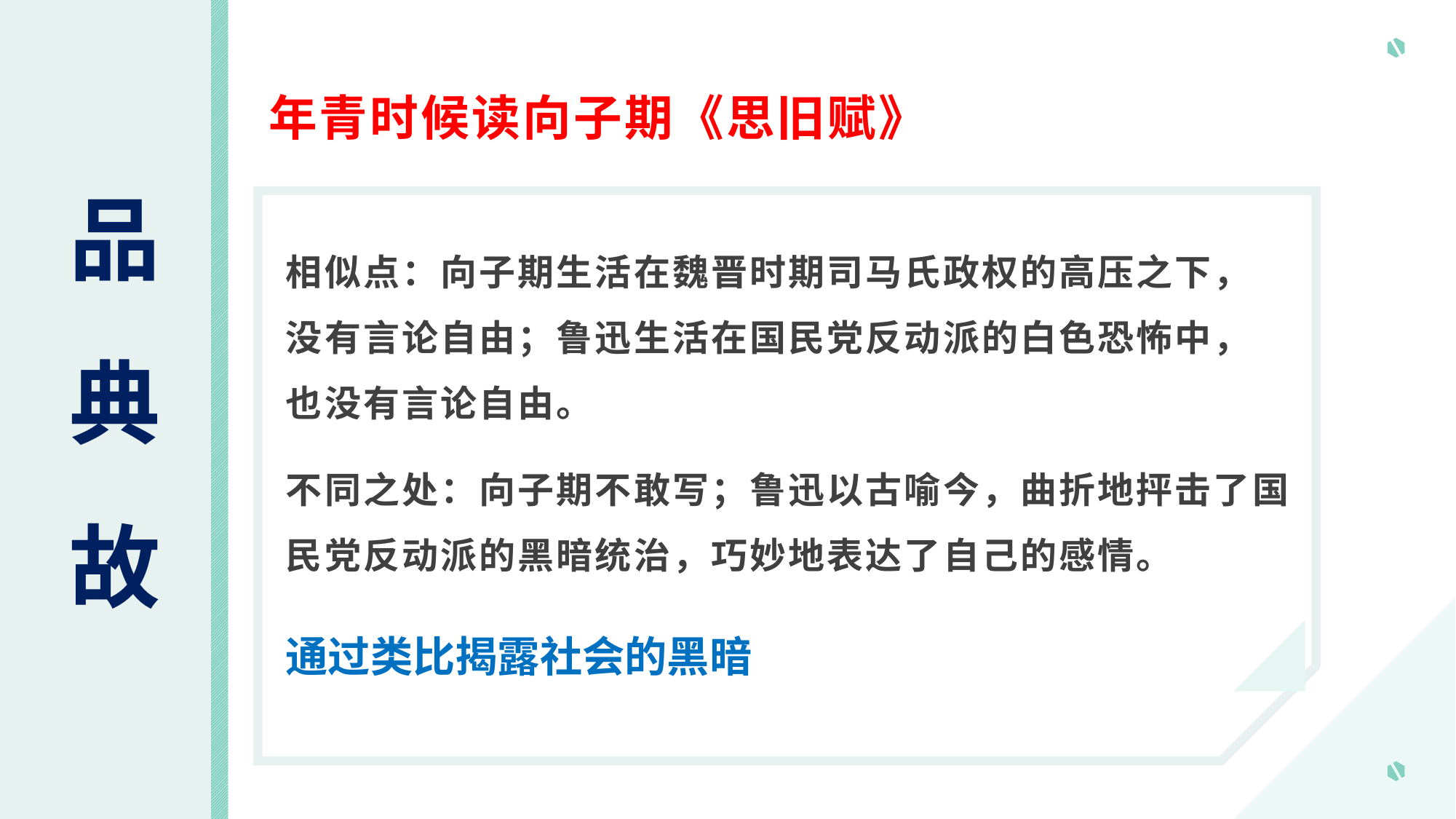

年青时候读向子期《思旧赋》
品典故

相似点：向子期生活在魏晋时期司马氏政权的高压之下，没有言论自由；鲁迅生活在国民党反动派的白色恐怖中，也没有言论自由。
不同之处：向子期不敢写；鲁迅以古喻今，曲折地抨击了国民党反动派的黑暗统治，巧妙地表达了自己的感情。

通过类比揭露社会的黑暗